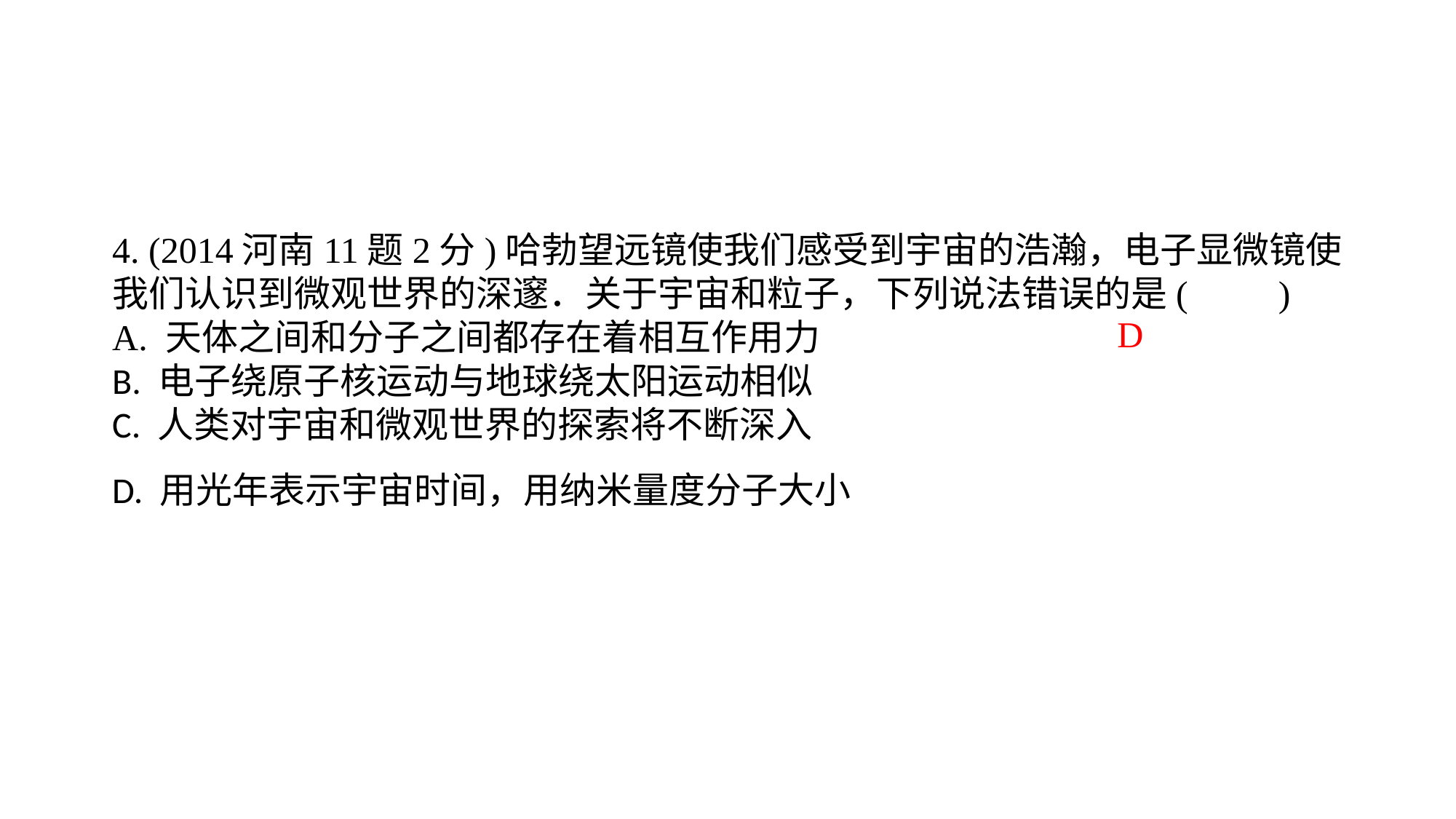

4. (2014河南11题2分)哈勃望远镜使我们感受到宇宙的浩瀚，电子显微镜使我们认识到微观世界的深邃．关于宇宙和粒子，下列说法错误的是(　　)A. 天体之间和分子之间都存在着相互作用力B. 电子绕原子核运动与地球绕太阳运动相似C. 人类对宇宙和微观世界的探索将不断深入D. 用光年表示宇宙时间，用纳米量度分子大小
D